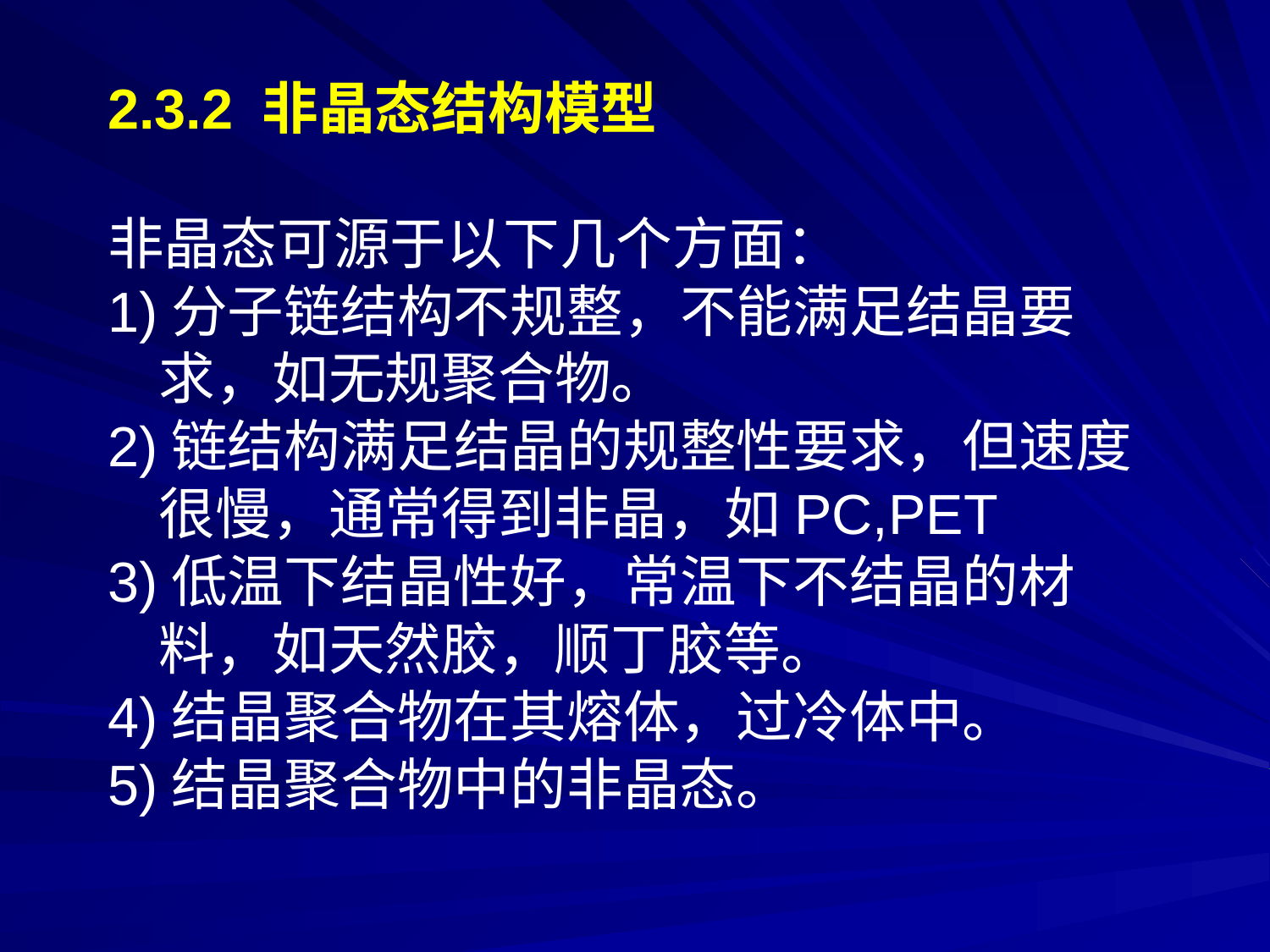

2.3.2 非晶态结构模型

非晶态可源于以下几个方面：
1)分子链结构不规整，不能满足结晶要
   求，如无规聚合物。
2)链结构满足结晶的规整性要求，但速度
   很慢，通常得到非晶，如PC,PET
3)低温下结晶性好，常温下不结晶的材
   料，如天然胶，顺丁胶等。
4)结晶聚合物在其熔体，过冷体中。
5)结晶聚合物中的非晶态。